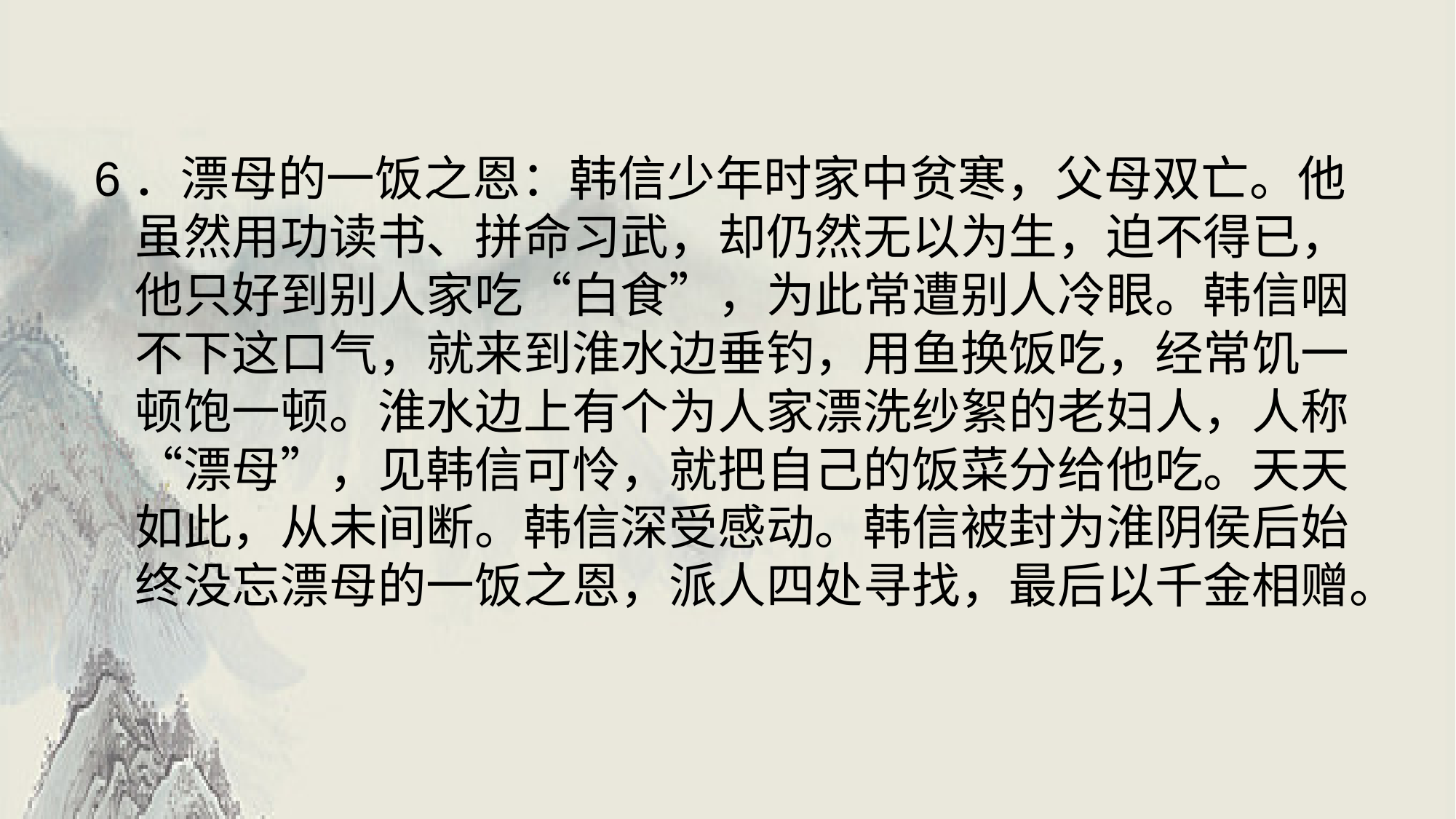

6．漂母的一饭之恩：韩信少年时家中贫寒，父母双亡。他虽然用功读书、拼命习武，却仍然无以为生，迫不得已，他只好到别人家吃“白食”，为此常遭别人冷眼。韩信咽不下这口气，就来到淮水边垂钓，用鱼换饭吃，经常饥一顿饱一顿。淮水边上有个为人家漂洗纱絮的老妇人，人称“漂母”，见韩信可怜，就把自己的饭菜分给他吃。天天如此，从未间断。韩信深受感动。韩信被封为淮阴侯后始终没忘漂母的一饭之恩，派人四处寻找，最后以千金相赠。